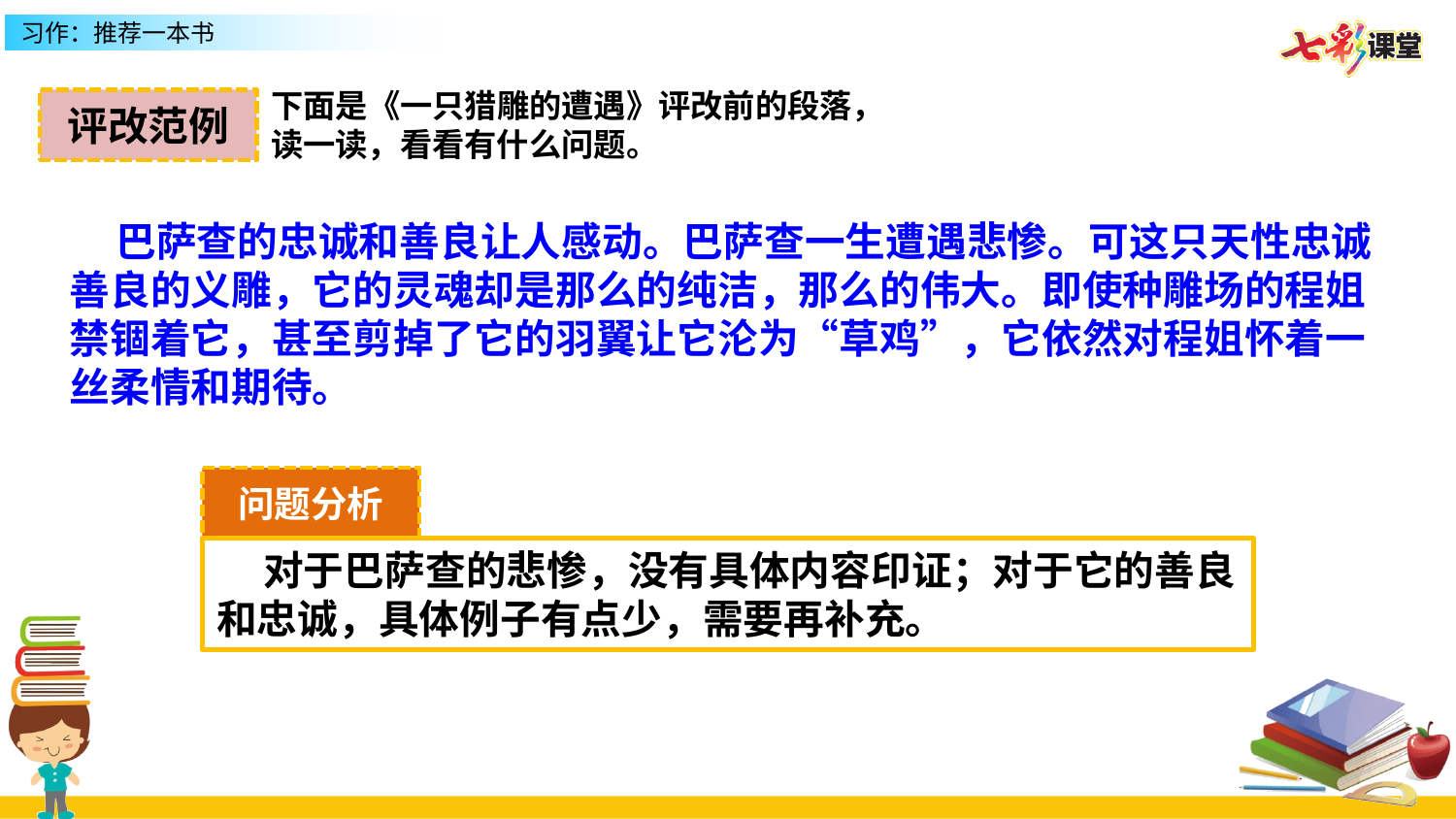

下面是《一只猎雕的遭遇》评改前的段落，
读一读，看看有什么问题。
评改范例
    巴萨查的忠诚和善良让人感动。巴萨查一生遭遇悲惨。可这只天性忠诚善良的义雕，它的灵魂却是那么的纯洁，那么的伟大。即使种雕场的程姐禁锢着它，甚至剪掉了它的羽翼让它沦为“草鸡”，它依然对程姐怀着一丝柔情和期待。
问题分析
    对于巴萨查的悲惨，没有具体内容印证；对于它的善良和忠诚，具体例子有点少，需要再补充。